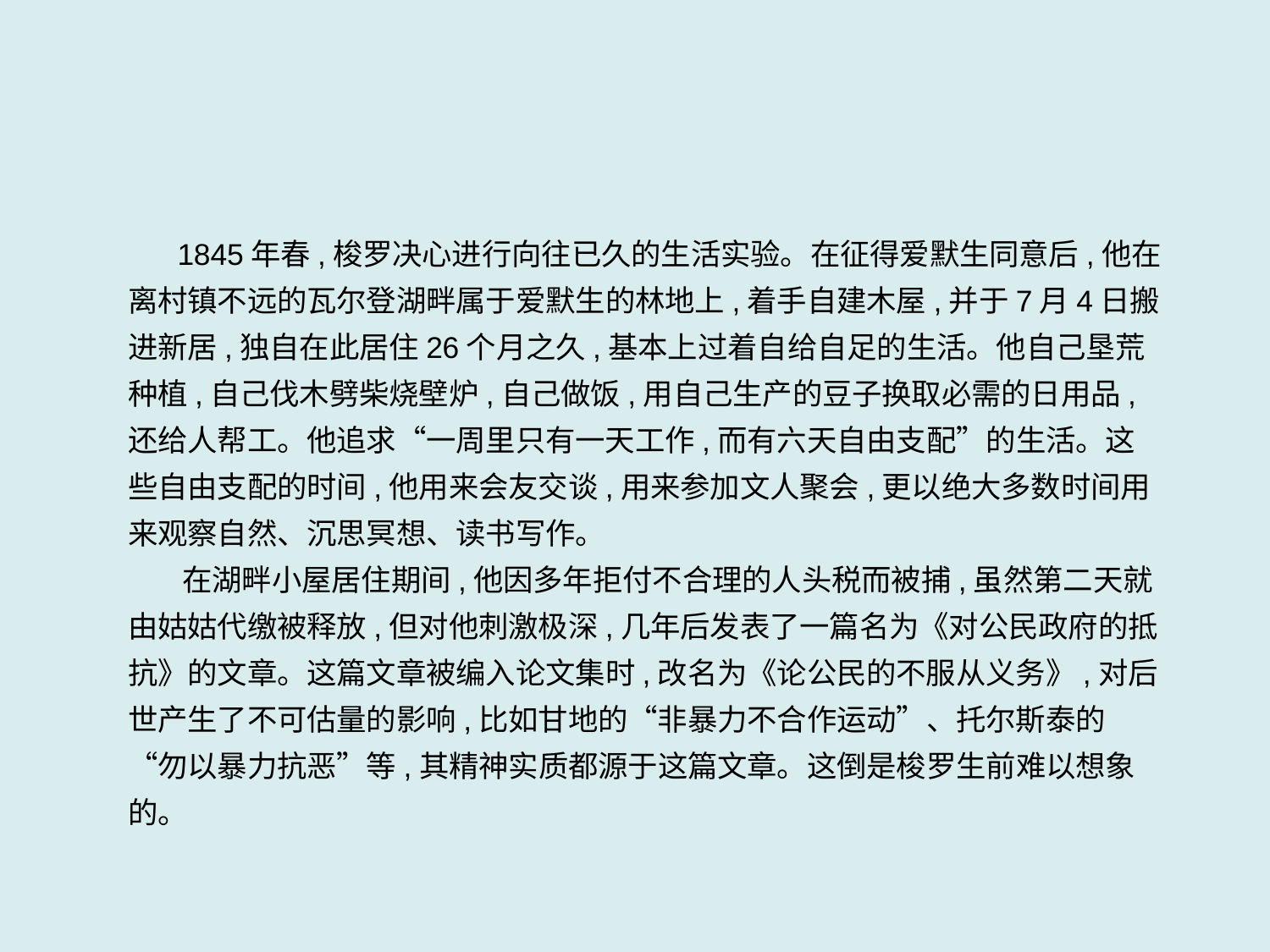

1845年春,梭罗决心进行向往已久的生活实验。在征得爱默生同意后,他在离村镇不远的瓦尔登湖畔属于爱默生的林地上,着手自建木屋,并于7月4日搬进新居,独自在此居住26个月之久,基本上过着自给自足的生活。他自己垦荒种植,自己伐木劈柴烧壁炉,自己做饭,用自己生产的豆子换取必需的日用品,还给人帮工。他追求“一周里只有一天工作,而有六天自由支配”的生活。这些自由支配的时间,他用来会友交谈,用来参加文人聚会,更以绝大多数时间用来观察自然、沉思冥想、读书写作。
       在湖畔小屋居住期间,他因多年拒付不合理的人头税而被捕,虽然第二天就由姑姑代缴被释放,但对他刺激极深,几年后发表了一篇名为《对公民政府的抵抗》的文章。这篇文章被编入论文集时,改名为《论公民的不服从义务》,对后世产生了不可估量的影响,比如甘地的“非暴力不合作运动”、托尔斯泰的“勿以暴力抗恶”等,其精神实质都源于这篇文章。这倒是梭罗生前难以想象的。